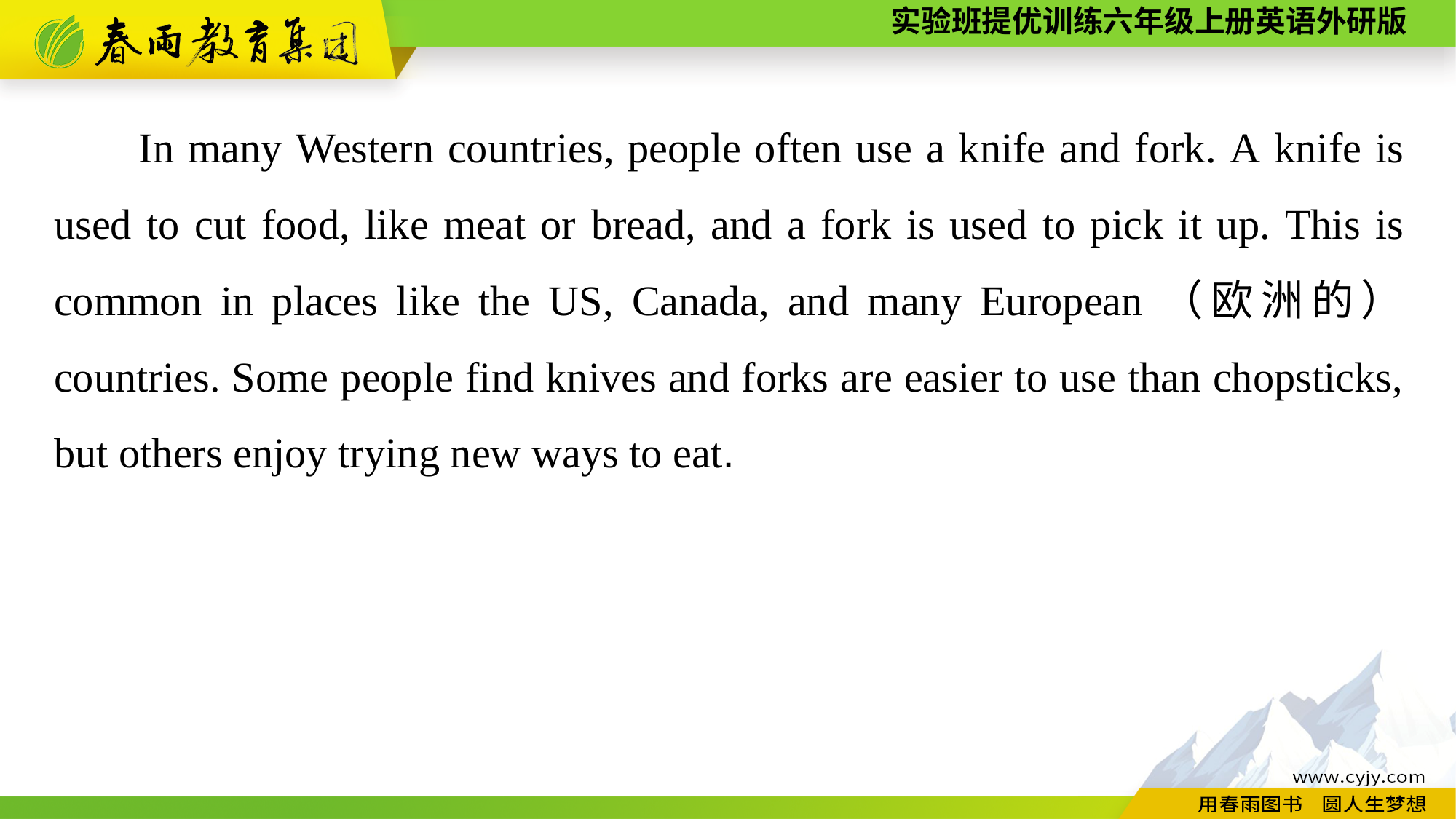

In many Western countries, people often use a knife and fork. A knife is used to cut food, like meat or bread, and a fork is used to pick it up. This is common in places like the US, Canada, and many European（欧洲的） countries. Some people find knives and forks are easier to use than chopsticks, but others enjoy trying new ways to eat.